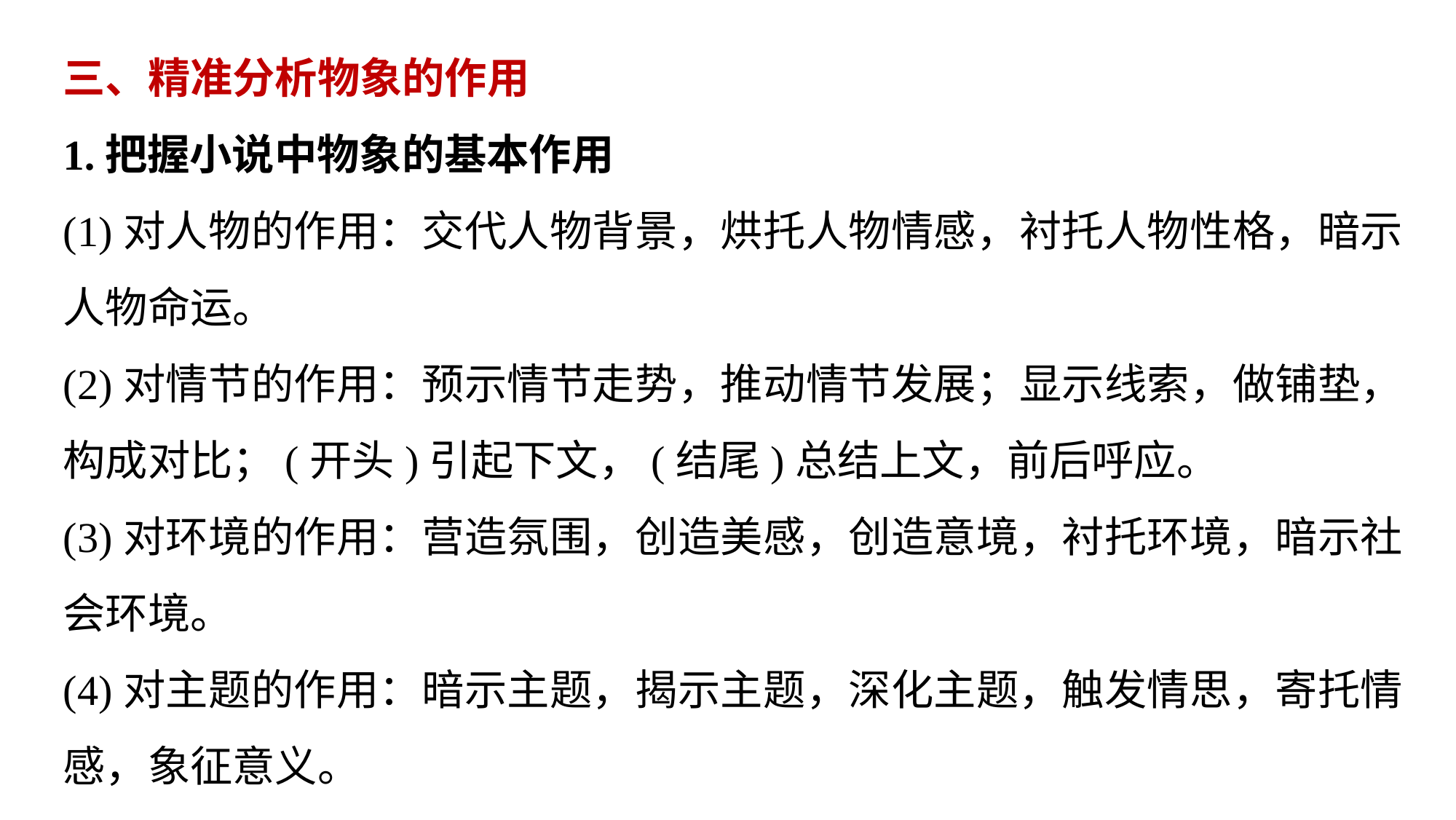

三、精准分析物象的作用
1.把握小说中物象的基本作用
(1)对人物的作用：交代人物背景，烘托人物情感，衬托人物性格，暗示人物命运。
(2)对情节的作用：预示情节走势，推动情节发展；显示线索，做铺垫，构成对比；(开头)引起下文，(结尾)总结上文，前后呼应。
(3)对环境的作用：营造氛围，创造美感，创造意境，衬托环境，暗示社会环境。
(4)对主题的作用：暗示主题，揭示主题，深化主题，触发情思，寄托情感，象征意义。